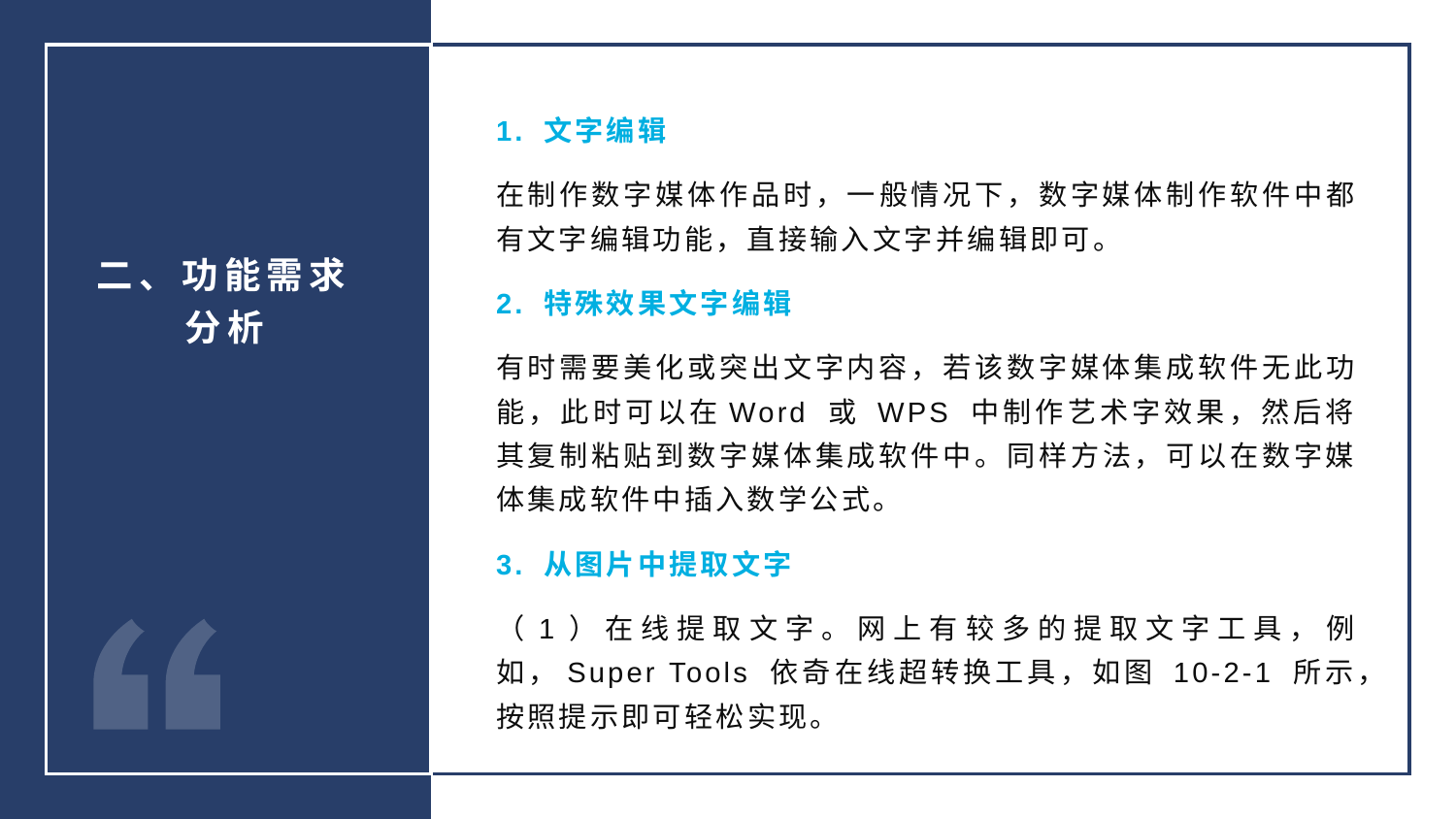

1. 文字编辑
在制作数字媒体作品时，一般情况下，数字媒体制作软件中都有文字编辑功能，直接输入文字并编辑即可。
2. 特殊效果文字编辑
有时需要美化或突出文字内容，若该数字媒体集成软件无此功能，此时可以在Word 或 WPS 中制作艺术字效果，然后将其复制粘贴到数字媒体集成软件中。同样方法，可以在数字媒体集成软件中插入数学公式。
3. 从图片中提取文字
（1）在线提取文字。网上有较多的提取文字工具，例如，Super Tools 依奇在线超转换工具，如图 10-2-1 所示，按照提示即可轻松实现。
二、功能需求分析